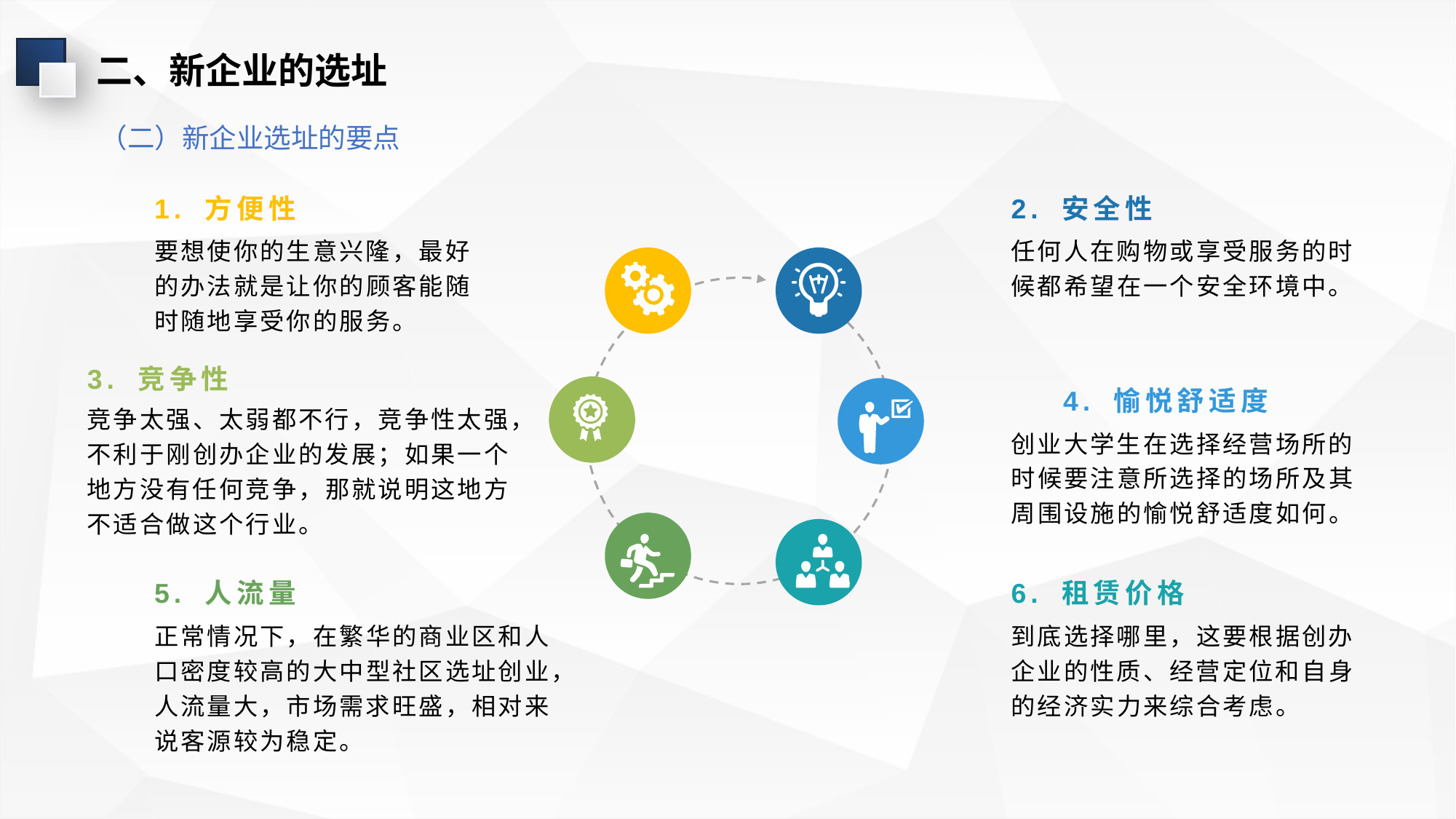

二、新企业的选址
（二）新企业选址的要点
1. 方便性
2. 安全性
要想使你的生意兴隆，最好的办法就是让你的顾客能随时随地享受你的服务。
任何人在购物或享受服务的时候都希望在一个安全环境中。

3. 竞争性
4. 愉悦舒适度

竞争太强、太弱都不行，竞争性太强，不利于刚创办企业的发展；如果一个地方没有任何竞争，那就说明这地方不适合做这个行业。

创业大学生在选择经营场所的时候要注意所选择的场所及其周围设施的愉悦舒适度如何。

5. 人流量
6. 租赁价格
正常情况下，在繁华的商业区和人口密度较高的大中型社区选址创业，人流量大，市场需求旺盛，相对来说客源较为稳定。
到底选择哪里，这要根据创办企业的性质、经营定位和自身的经济实力来综合考虑。